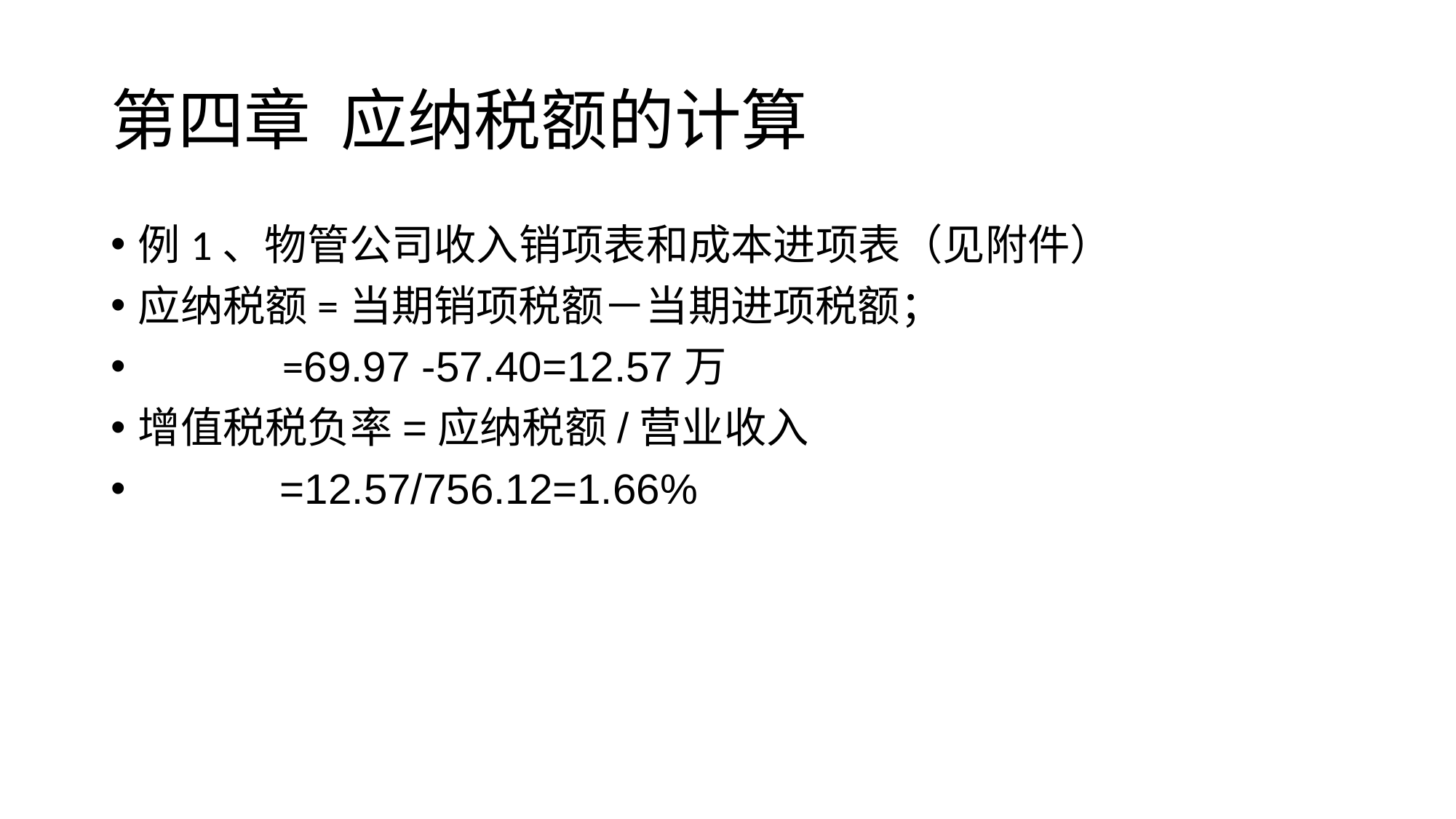

# 第四章  应纳税额的计算
例1、物管公司收入销项表和成本进项表（见附件）
应纳税额=当期销项税额－当期进项税额；
               =69.97 -57.40=12.57万
增值税税负率=应纳税额/营业收入
            =12.57/756.12=1.66%